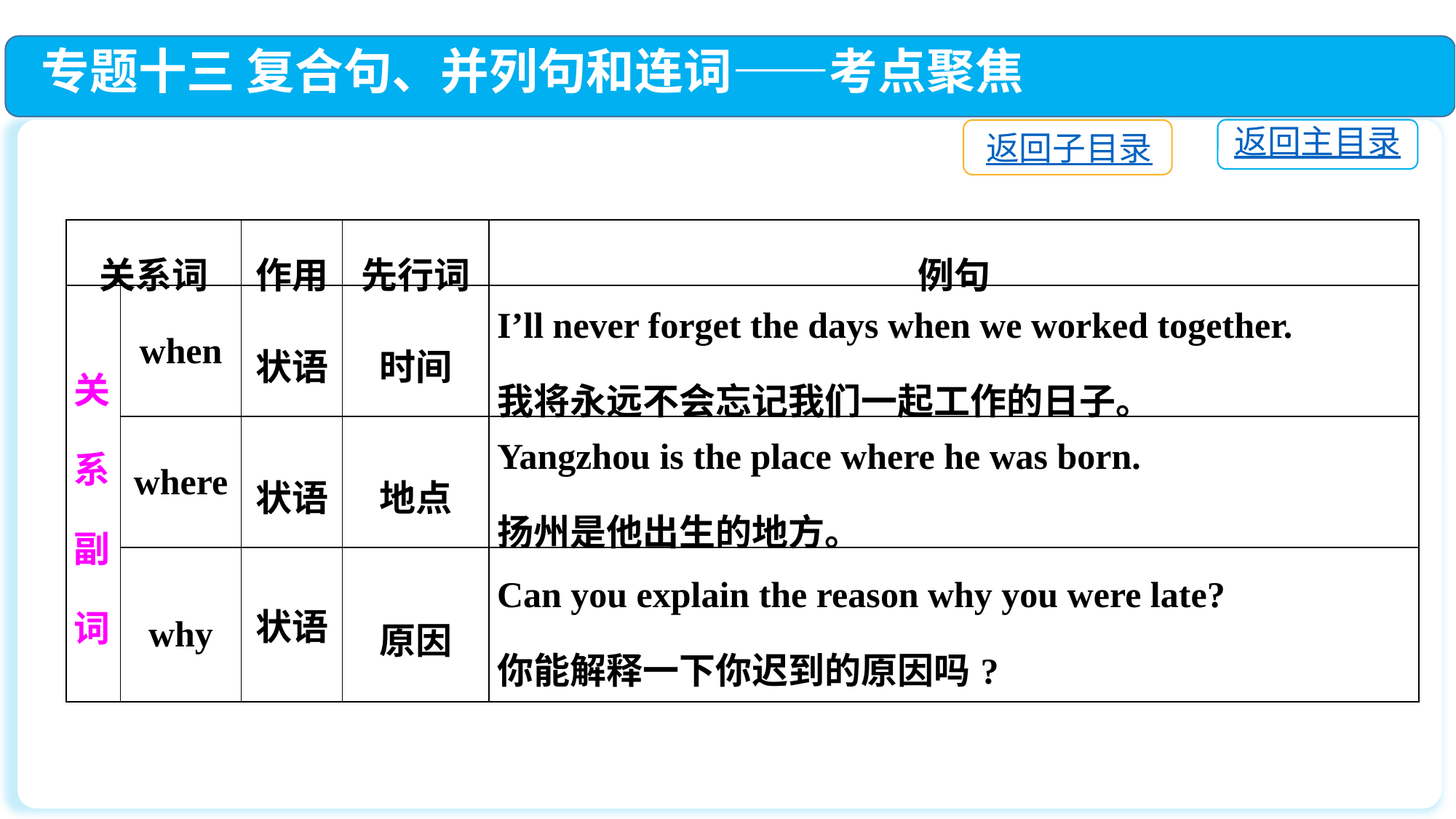

专题十三 复合句、并列句和连词——考点聚焦

返回主目录

返回子目录
| 关系词 |  | 作用 | 先行词 | 例句 |
| --- | --- | --- | --- | --- |
| 关系 副词 | when | 状语 | 时间 | I’ll never forget the days when we worked together. 我将永远不会忘记我们一起工作的日子。 |
|  | where | 状语 | 地点 | Yangzhou is the place where he was born. 扬州是他出生的地方。 |
|  | why | 状语 | 原因 | Can you explain the reason why you were late? 你能解释一下你迟到的原因吗? |